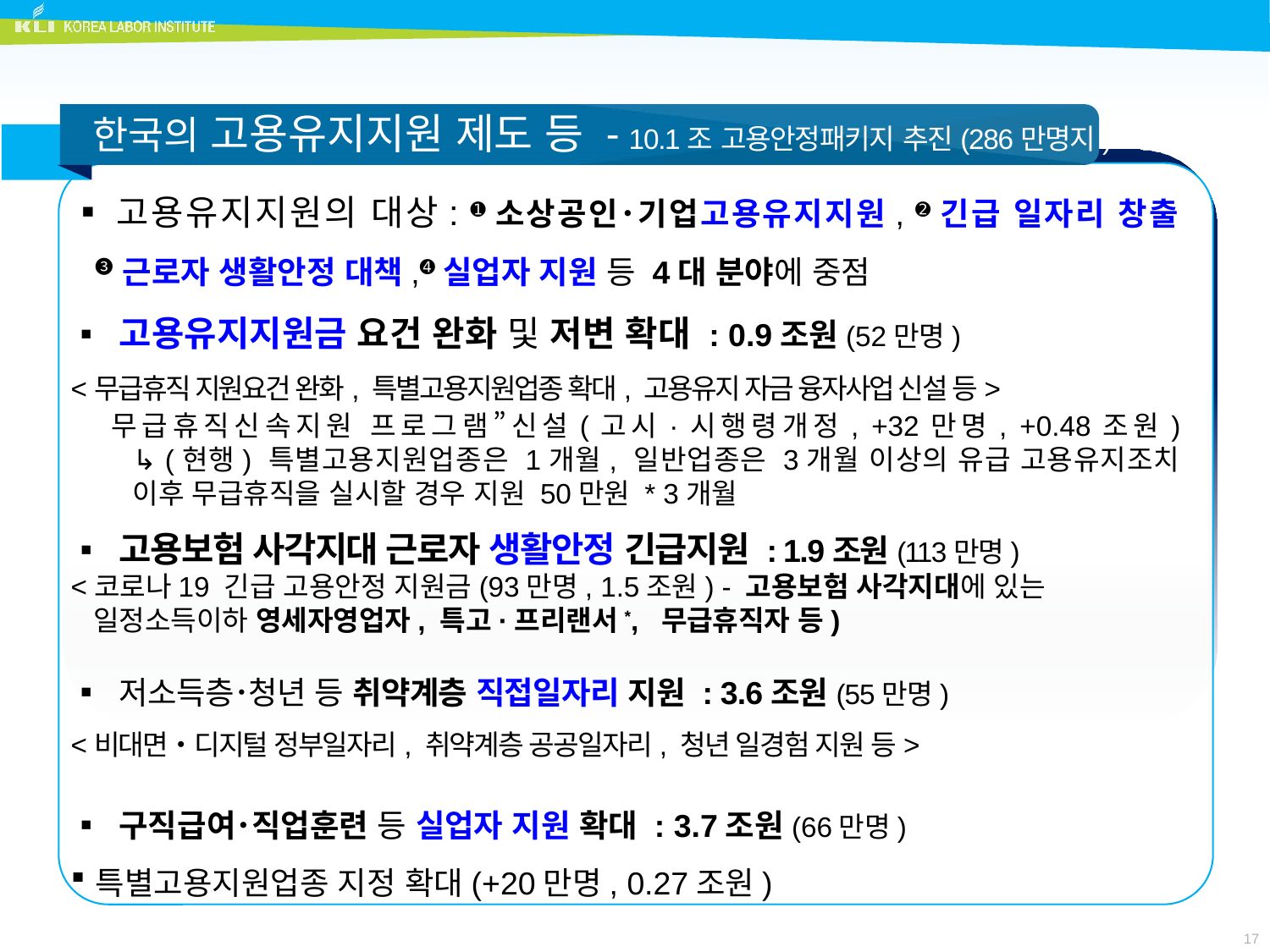

한국의 고용유지지원 제도 등 - 10.1조 고용안정패키지 추진(286만명지)

▪고용유지지원의 대상: ➊소상공인･기업고용유지지원, ➋긴급 일자리 창출
➌ 근로자 생활안정 대책,➍실업자 지원 등 4대 분야에 중점
▪ 고용유지지원금 요건 완화 및 저변 확대 : 0.9조원(52만명)
<무급휴직 지원요건 완화, 특별고용지원업종 확대, 고용유지 자금 융자사업 신설 등>
  무급휴직신속지원 프로그램”신설(고시·시행령개정, +32만명, +0.48조원)
↳ (현행) 특별고용지원업종은 1개월, 일반업종은 3개월 이상의 유급 고용유지조치 이후 무급휴직을 실시할 경우 지원 50만원 * 3개월

▪ 고용보험 사각지대 근로자 생활안정 긴급지원 : 1.9조원(113만명)
<코로나19 긴급 고용안정 지원금(93만명, 1.5조원) - 고용보험 사각지대에 있는
  일정소득이하 영세자영업자, 특고·프리랜서*,  무급휴직자 등)

▪ 저소득층･청년 등 취약계층 직접일자리 지원 : 3.6조원(55만명)
<비대면‧디지털 정부일자리, 취약계층 공공일자리, 청년 일경험 지원 등>

▪ 구직급여･직업훈련 등 실업자 지원 확대 : 3.7조원(66만명)
특별고용지원업종 지정 확대(+20만명, 0.27조원)

17